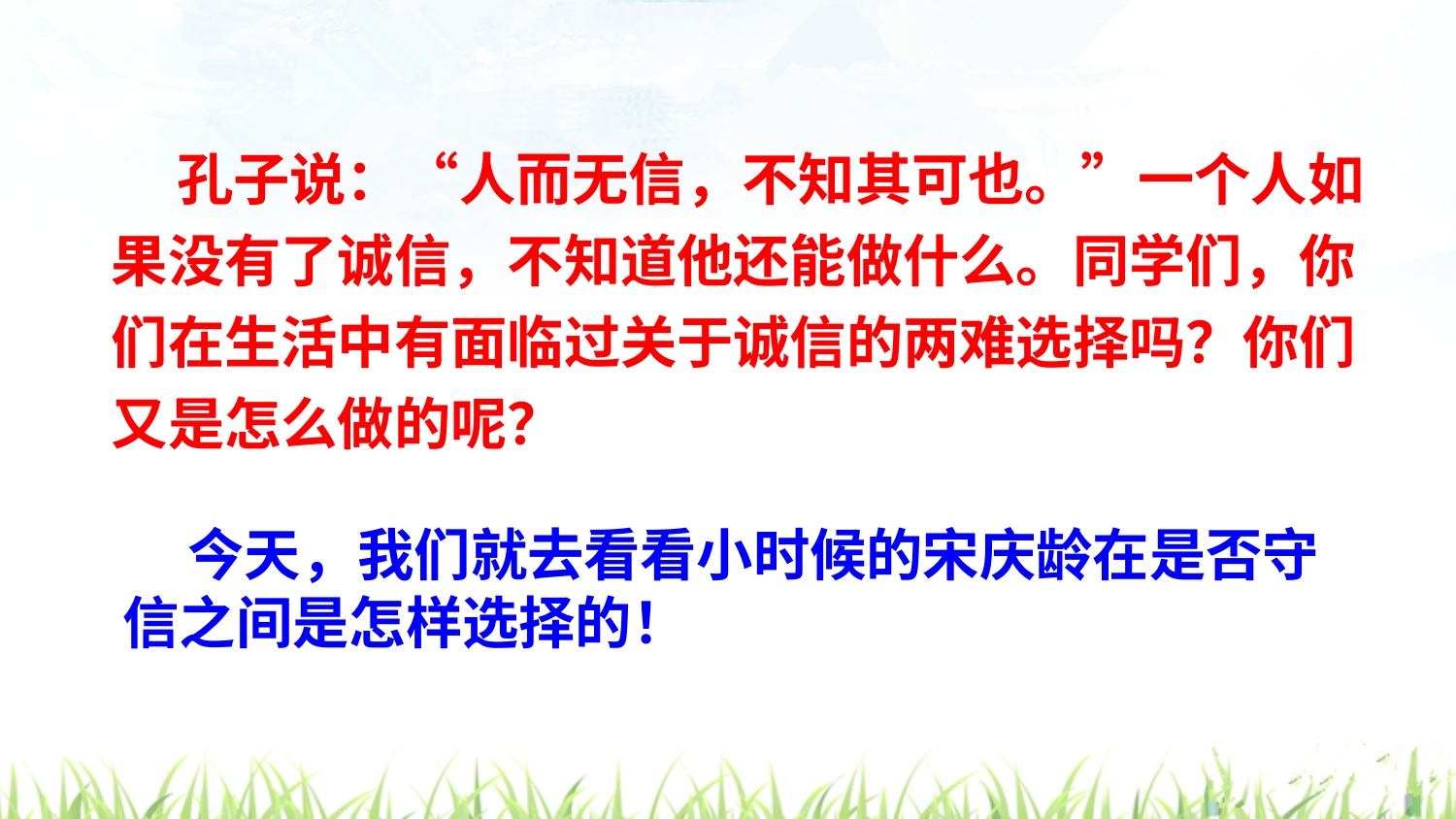

孔子说：“人而无信，不知其可也。”一个人如果没有了诚信，不知道他还能做什么。同学们，你们在生活中有面临过关于诚信的两难选择吗？你们又是怎么做的呢？
    今天，我们就去看看小时候的宋庆龄在是否守信之间是怎样选择的！